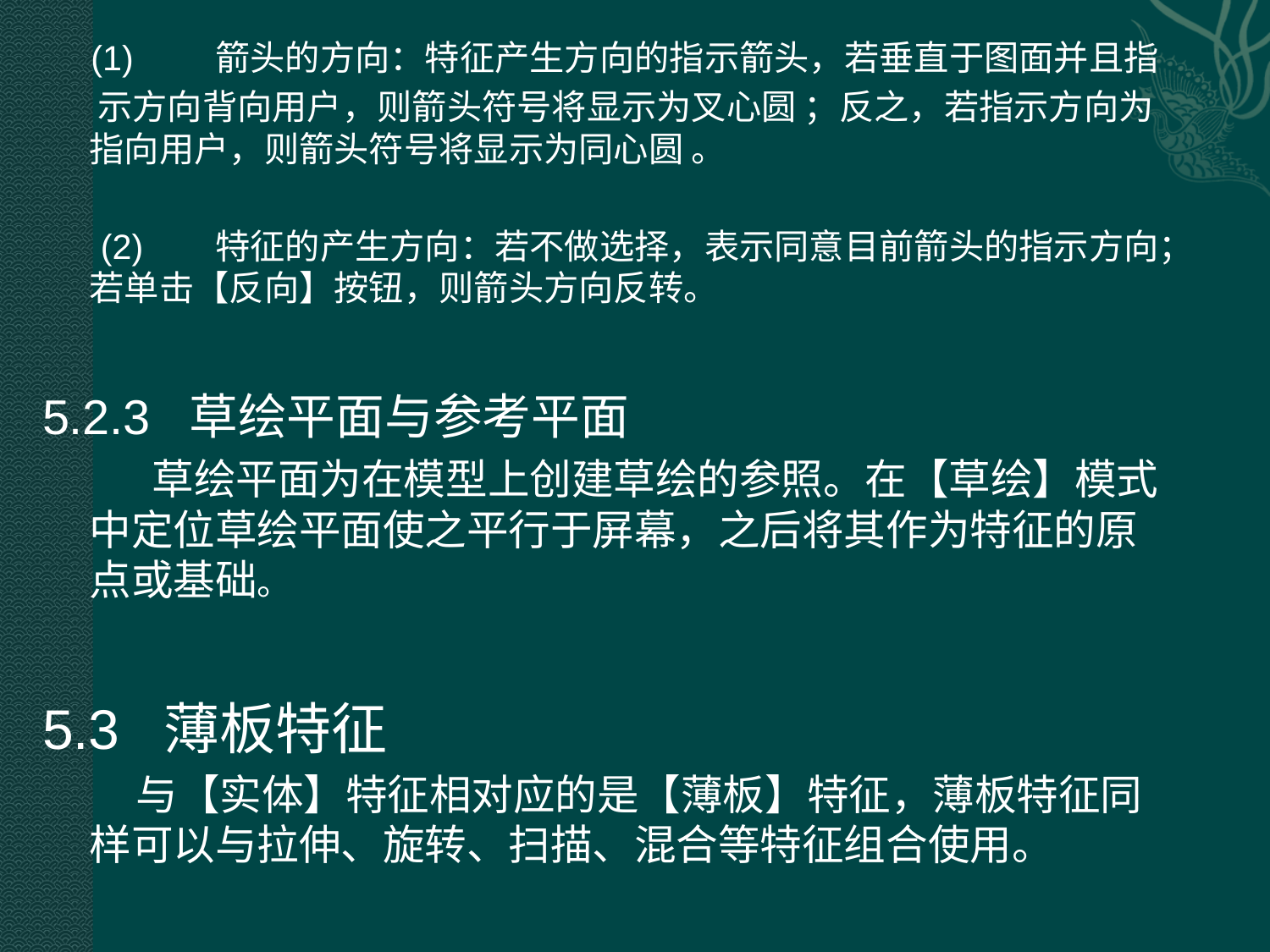

(1)	箭头的方向：特征产生方向的指示箭头，若垂直于图面并且指
      示方向背向用户，则箭头符号将显示为叉心圆 ；反之，若指示方向为指向用户，则箭头符号将显示为同心圆 。

      (2)	特征的产生方向：若不做选择，表示同意目前箭头的指示方向；若单击【反向】按钮，则箭头方向反转。

5.2.3  草绘平面与参考平面
             草绘平面为在模型上创建草绘的参照。在【草绘】模式中定位草绘平面使之平行于屏幕，之后将其作为特征的原点或基础。

5.3  薄板特征
         与【实体】特征相对应的是【薄板】特征，薄板特征同样可以与拉伸、旋转、扫描、混合等特征组合使用。